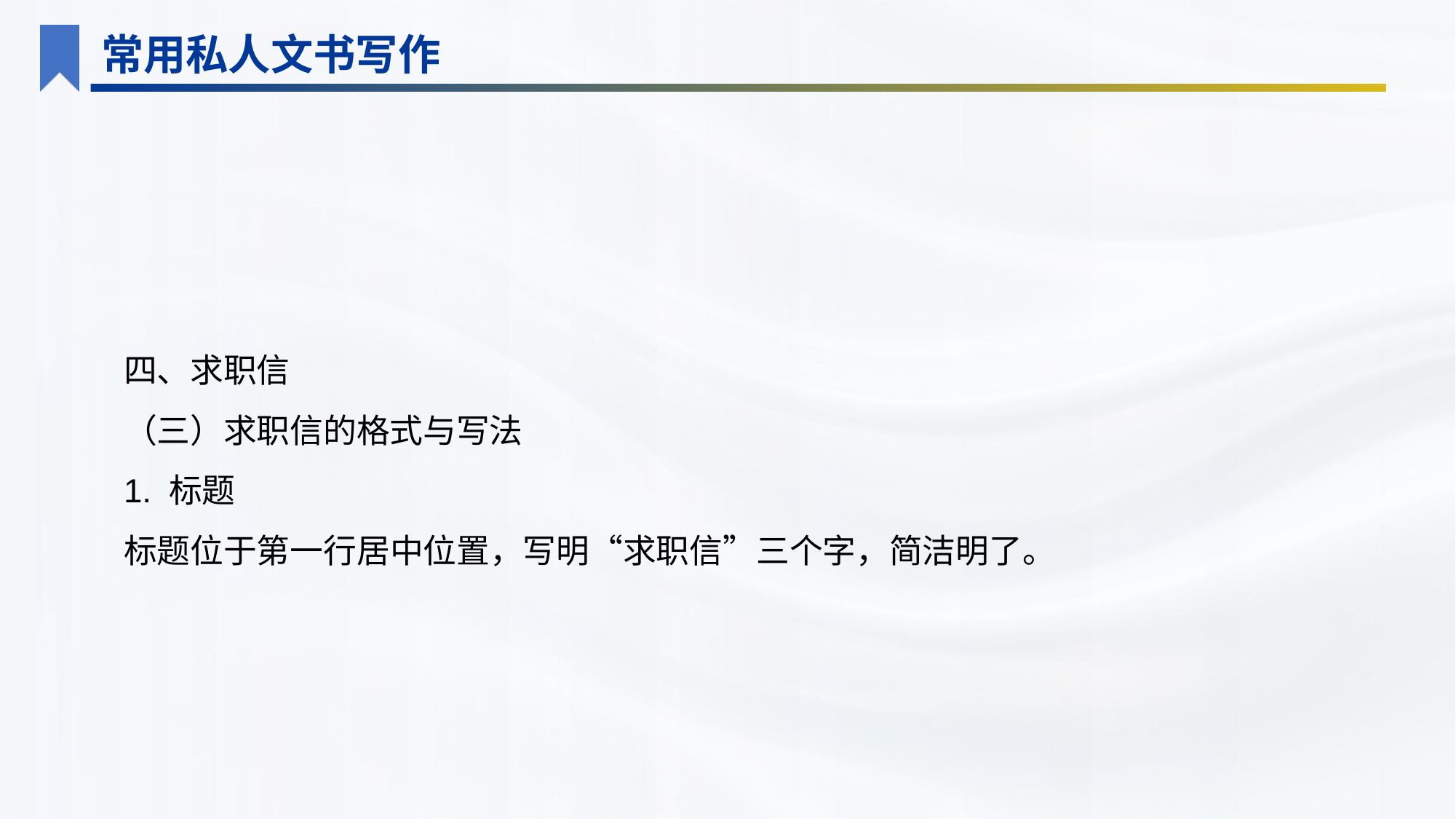

常用私人文书写作
四、求职信
（三）求职信的格式与写法
1. 标题
标题位于第一行居中位置，写明“求职信”三个字，简洁明了。